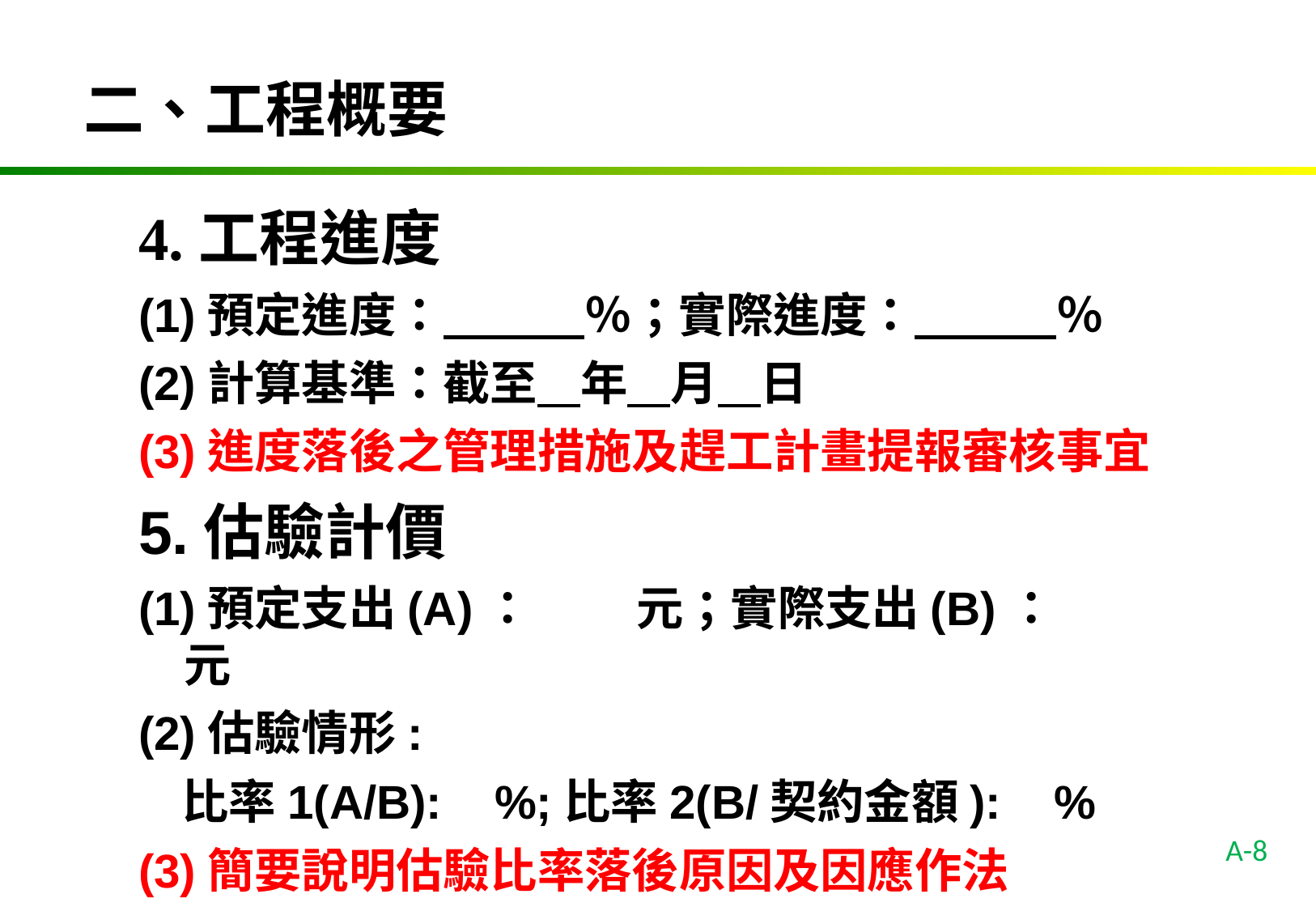

二、工程概要

4.工程進度
(1)預定進度：　　　％；實際進度：　　　％
(2)計算基準：截至    年    月    日
(3)進度落後之管理措施及趕工計畫提報審核事宜
5.估驗計價
(1)預定支出(A)： 　　元；實際支出(B)：　　　元
(2)估驗情形:
   比率1(A/B):    %;比率2(B/契約金額):    %
(3)簡要說明估驗比率落後原因及因應作法

A-8